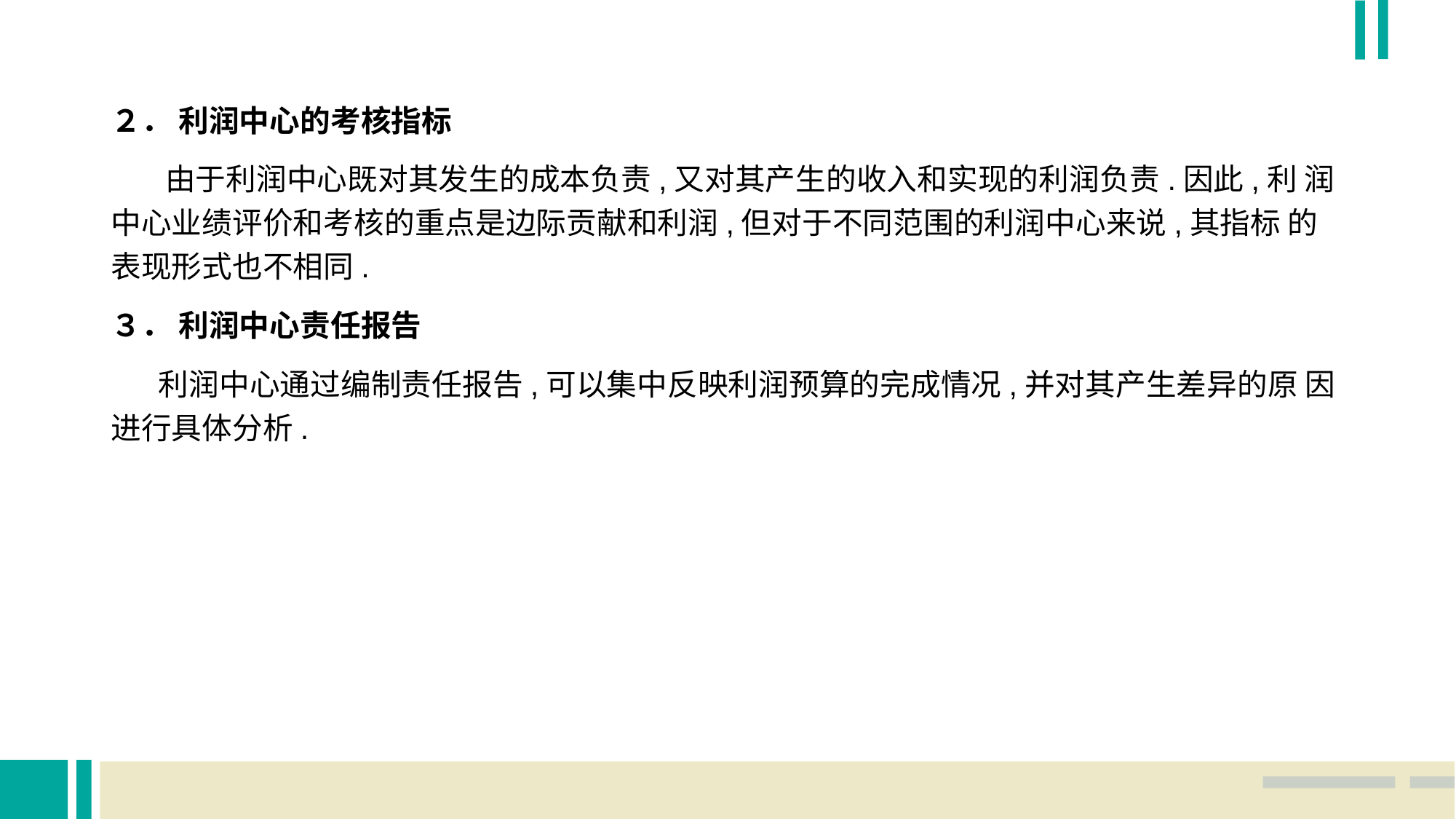

２． 利润中心的考核指标
       由于利润中心既对其发生的成本负责,又对其产生的收入和实现的利润负责.因此,利 润中心业绩评价和考核的重点是边际贡献和利润,但对于不同范围的利润中心来说,其指标 的表现形式也不相同.
３． 利润中心责任报告
      利润中心通过编制责任报告,可以集中反映利润预算的完成情况,并对其产生差异的原 因进行具体分析.